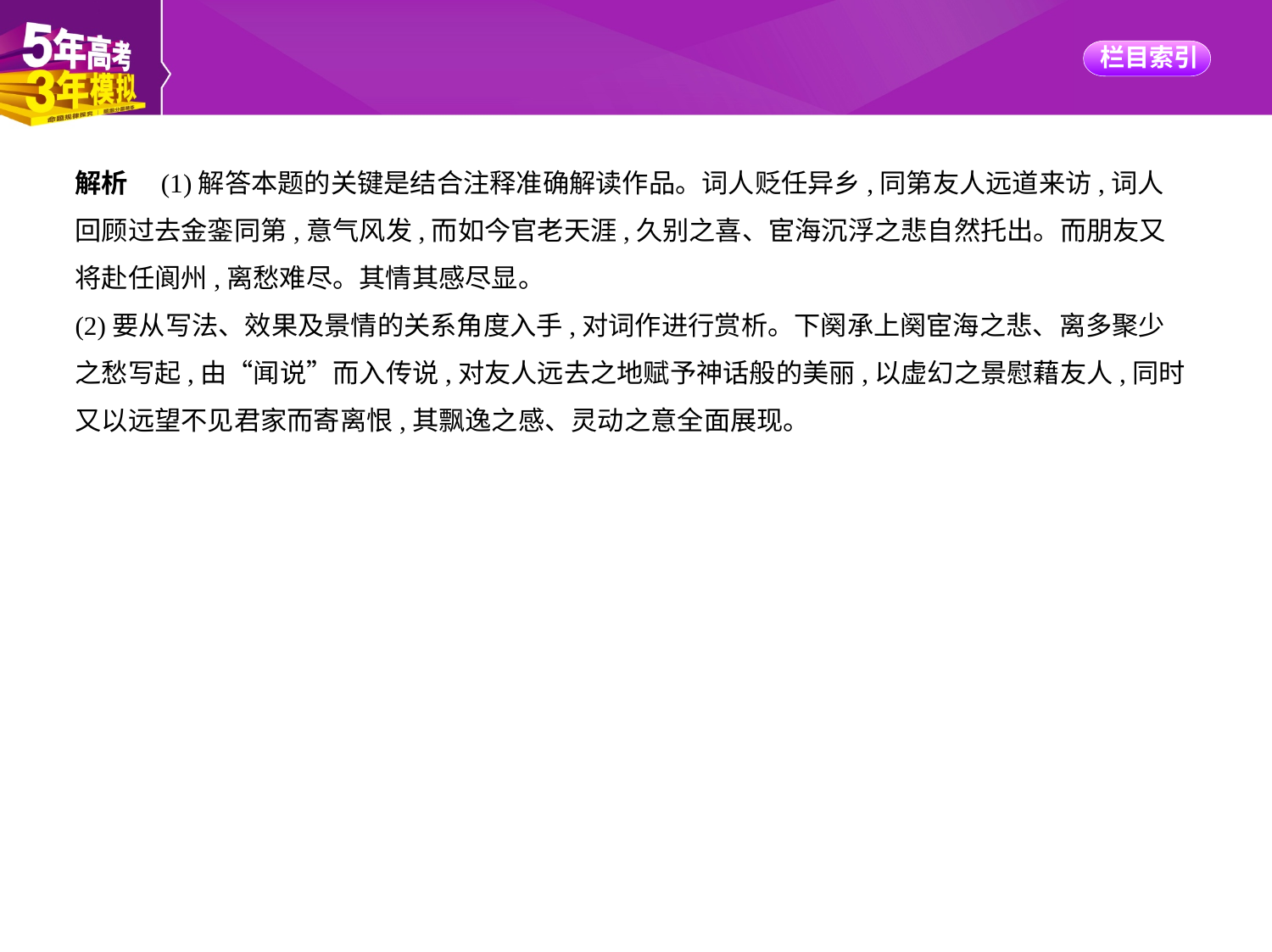

解析　(1)解答本题的关键是结合注释准确解读作品。词人贬任异乡,同第友人远道来访,词人
回顾过去金銮同第,意气风发,而如今官老天涯,久别之喜、宦海沉浮之悲自然托出。而朋友又
将赴任阆州,离愁难尽。其情其感尽显。
(2)要从写法、效果及景情的关系角度入手,对词作进行赏析。下阕承上阕宦海之悲、离多聚少
之愁写起,由“闻说”而入传说,对友人远去之地赋予神话般的美丽,以虚幻之景慰藉友人,同时
又以远望不见君家而寄离恨,其飘逸之感、灵动之意全面展现。